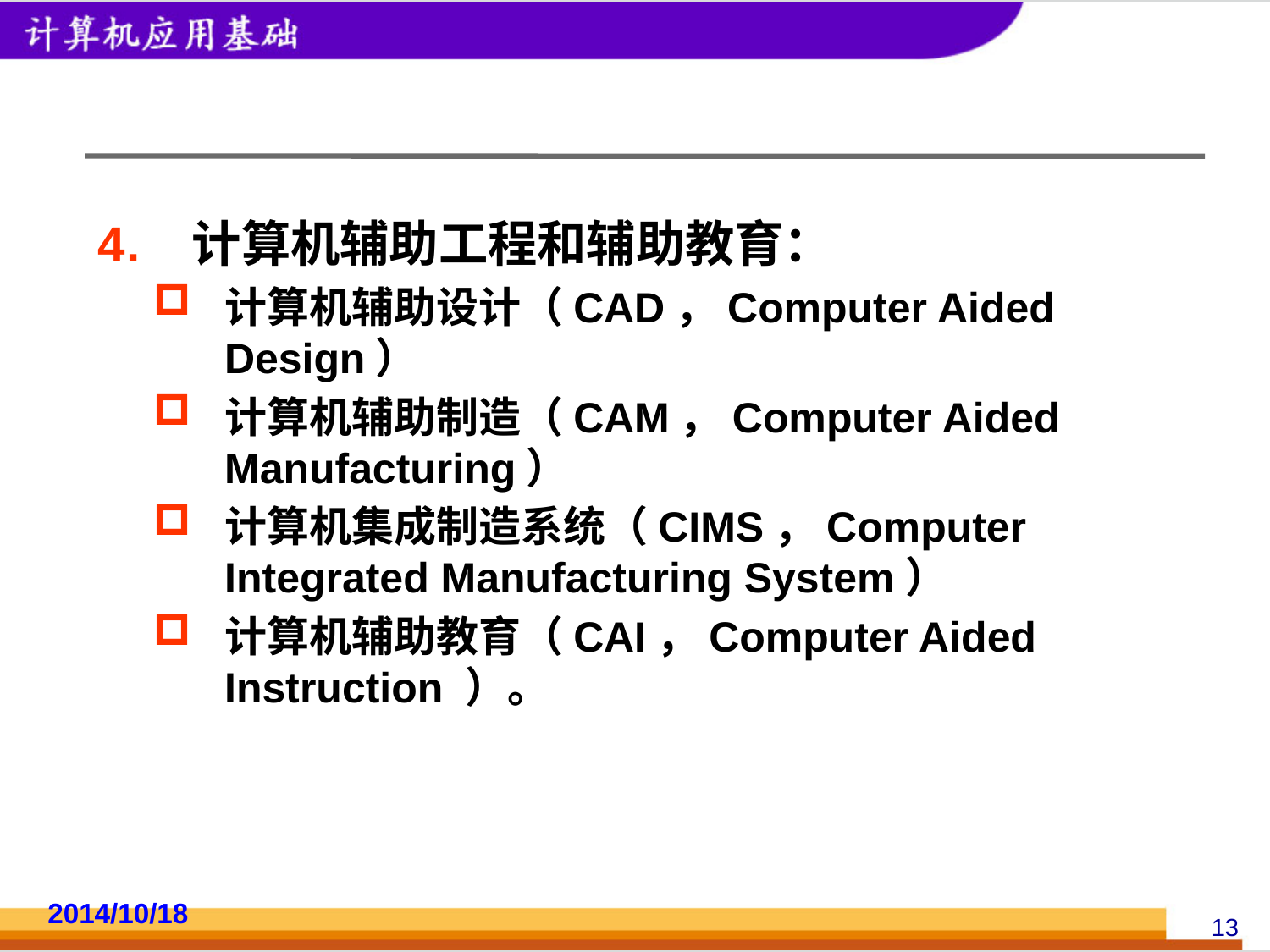

#
 计算机辅助工程和辅助教育：
计算机辅助设计（CAD，Computer Aided Design）
计算机辅助制造（CAM，Computer Aided Manufacturing）
计算机集成制造系统（CIMS，Computer Integrated Manufacturing System）
计算机辅助教育（CAI，Computer Aided Instruction ）。
2014/10/18